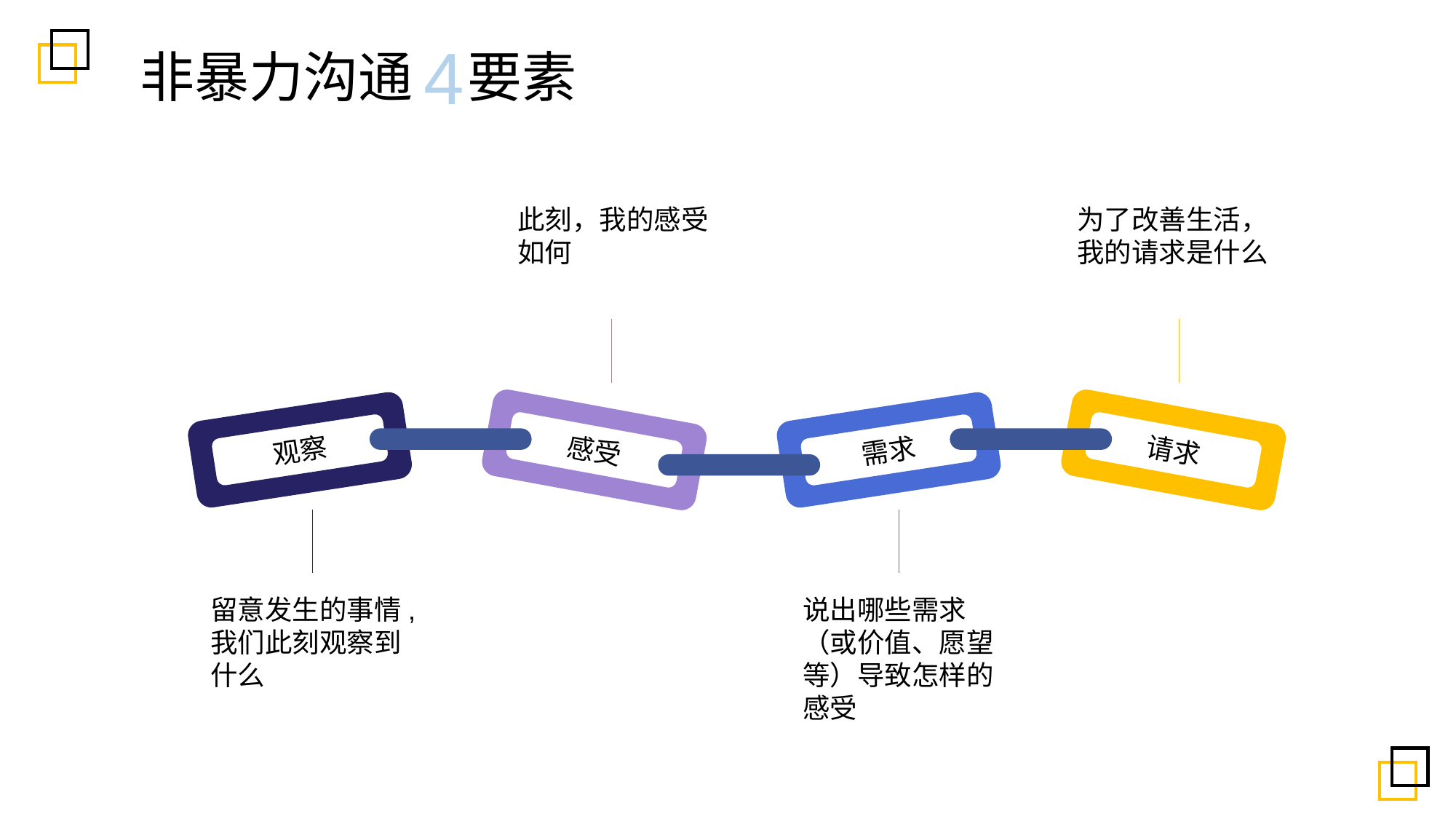

4
非暴力沟通五要素
此刻，我的感受如何

为了改善生活，我的请求是什么
感受
请求
观察
需求

留意发生的事情,我们此刻观察到什么
说出哪些需求（或价值、愿望等）导致怎样的感受